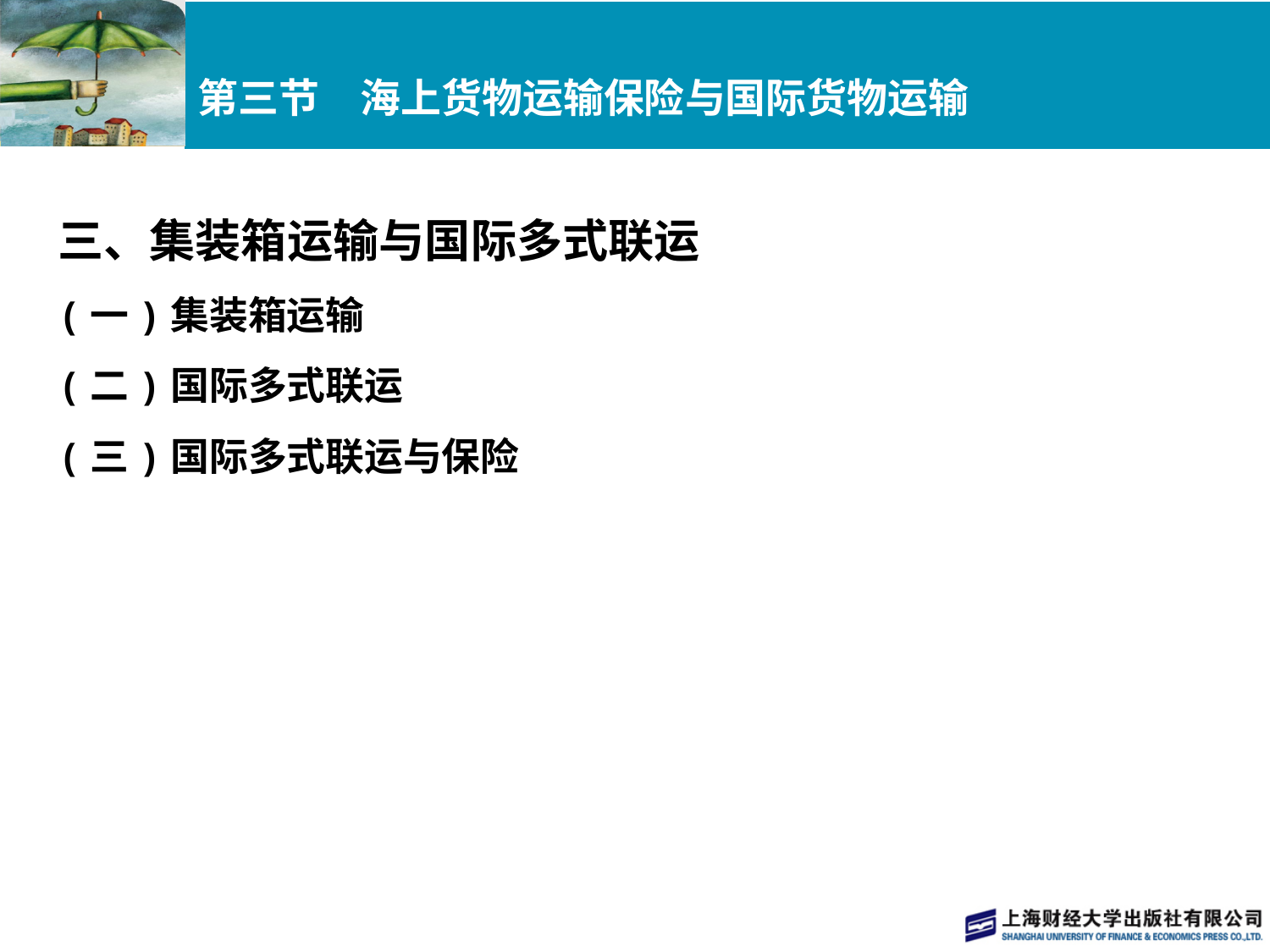

# 第三节　海上货物运输保险与国际货物运输
三、集装箱运输与国际多式联运
(一)集装箱运输
(二)国际多式联运
(三)国际多式联运与保险